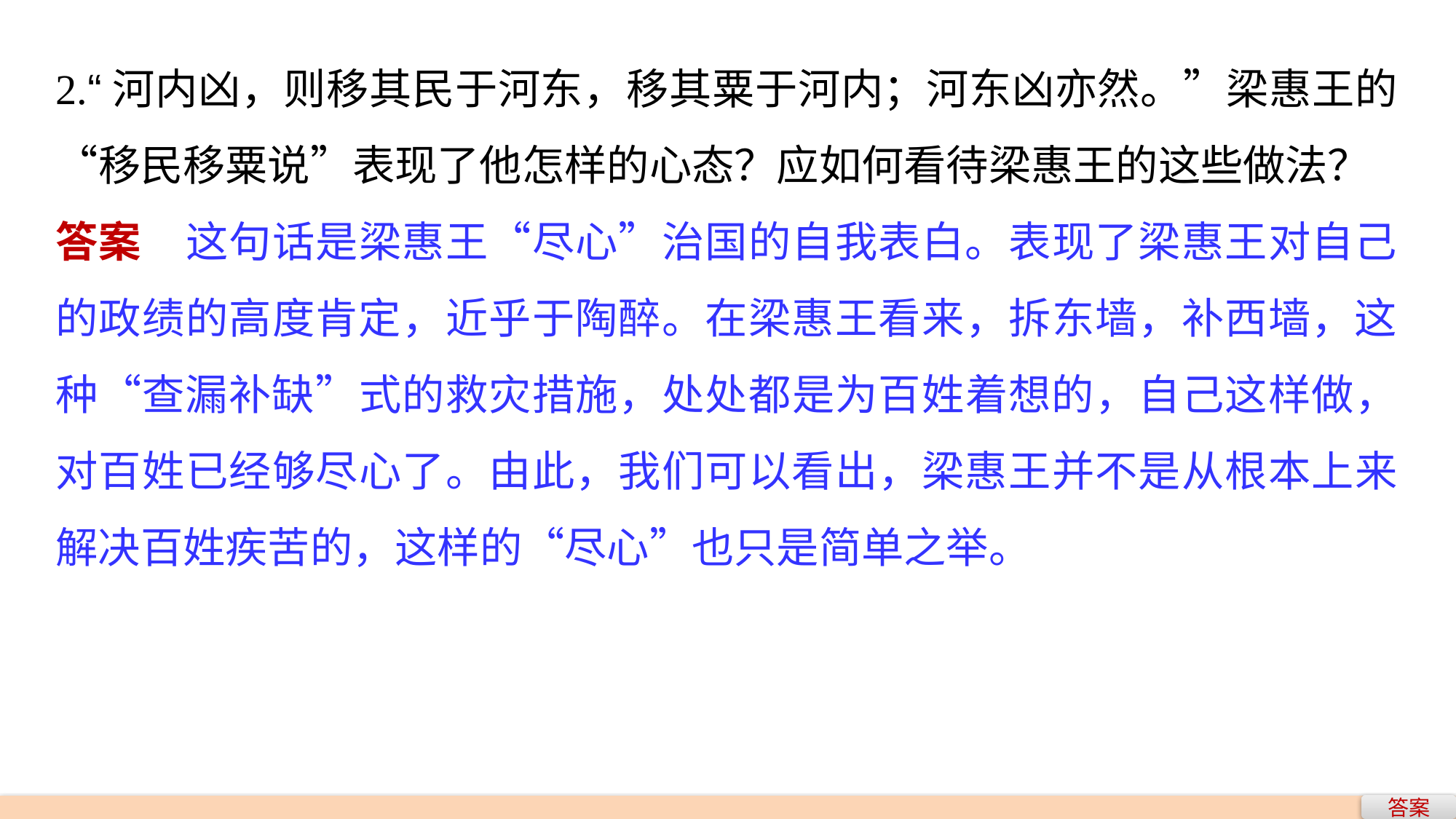

2.“河内凶，则移其民于河东，移其粟于河内；河东凶亦然。”梁惠王的“移民移粟说”表现了他怎样的心态？应如何看待梁惠王的这些做法？
答案　这句话是梁惠王“尽心”治国的自我表白。表现了梁惠王对自己的政绩的高度肯定，近乎于陶醉。在梁惠王看来，拆东墙，补西墙，这种“查漏补缺”式的救灾措施，处处都是为百姓着想的，自己这样做，对百姓已经够尽心了。由此，我们可以看出，梁惠王并不是从根本上来解决百姓疾苦的，这样的“尽心”也只是简单之举。
答案